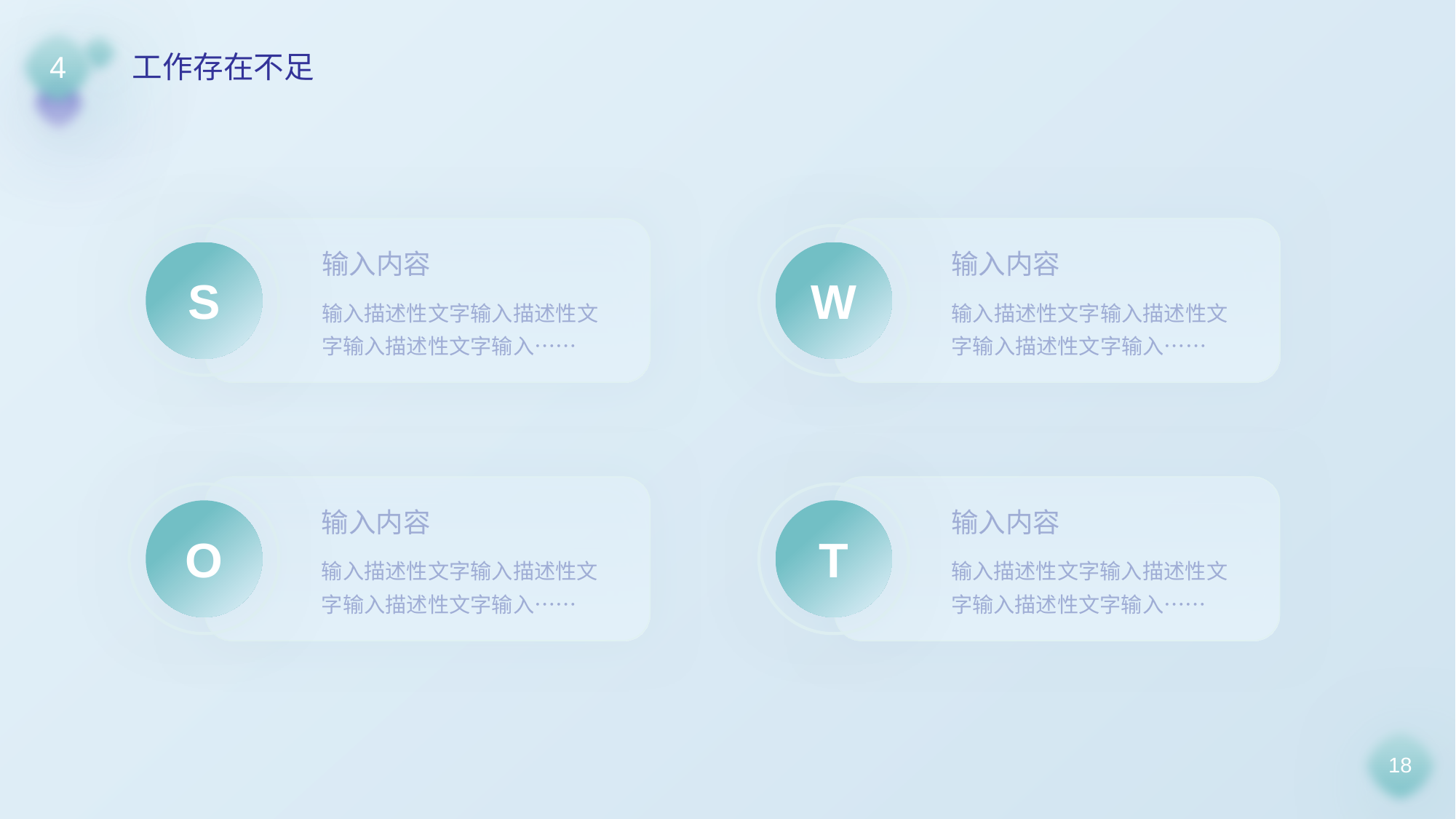

4

工作存在不足

输入内容
输入描述性文字输入描述性文字输入描述性文字输入……

S

输入内容
输入描述性文字输入描述性文字输入描述性文字输入……

W

输入内容
输入描述性文字输入描述性文字输入描述性文字输入……

O

输入内容
输入描述性文字输入描述性文字输入描述性文字输入……

T

18